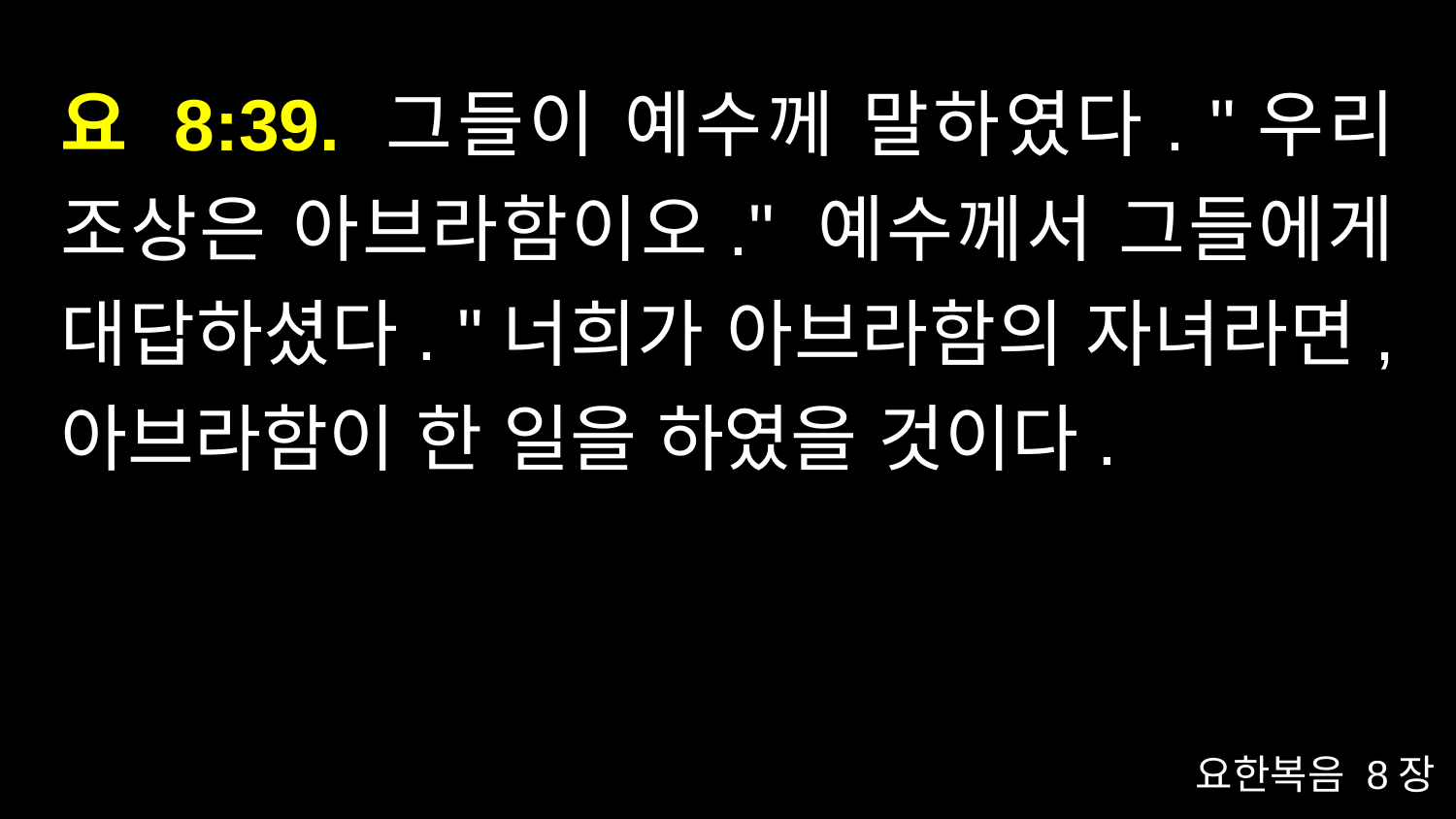

# 요 8:39. 그들이 예수께 말하였다. "우리 조상은 아브라함이오." 예수께서 그들에게 대답하셨다. "너희가 아브라함의 자녀라면, 아브라함이 한 일을 하였을 것이다.
요한복음 8장